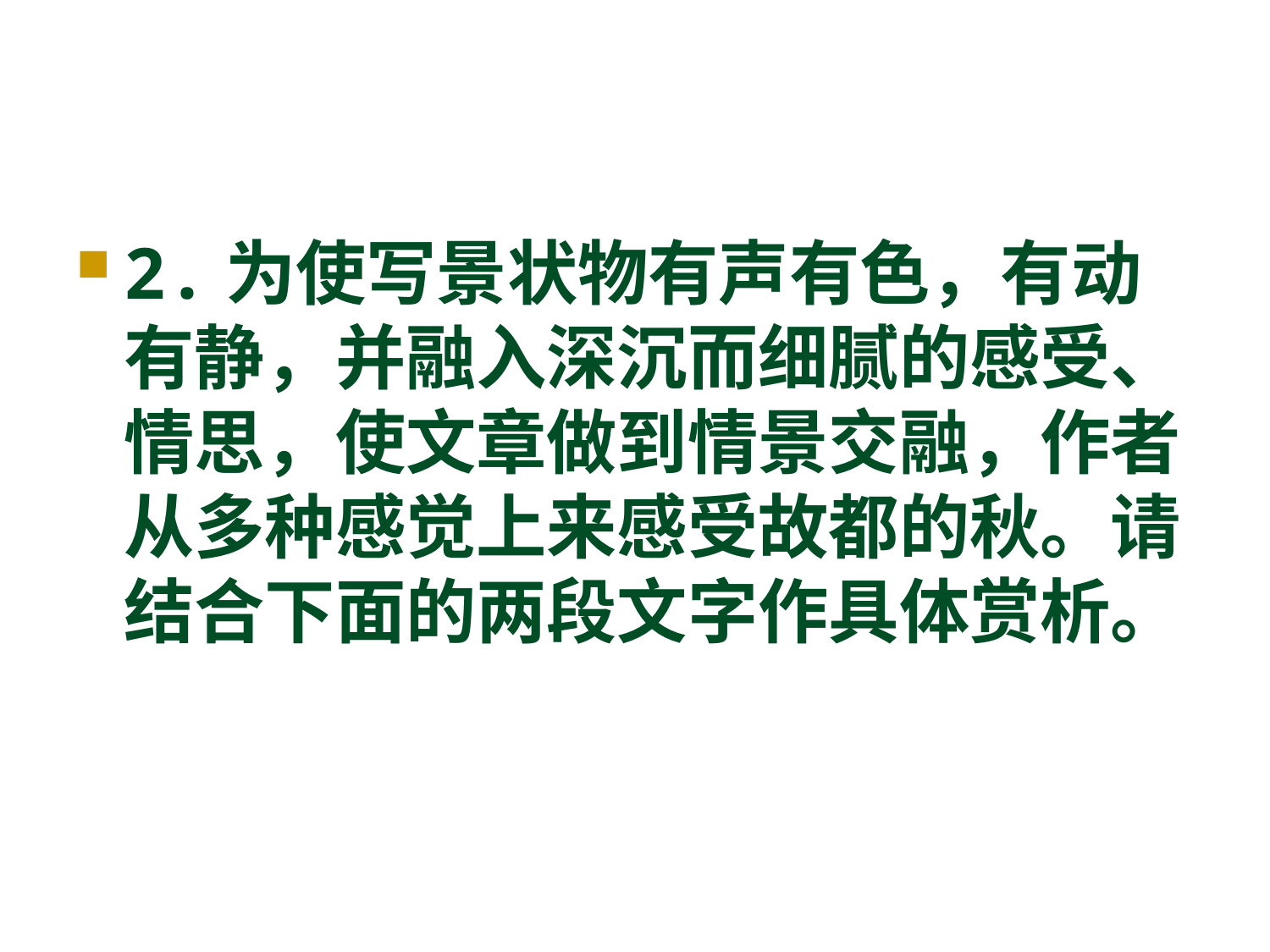

2.为使写景状物有声有色，有动有静，并融入深沉而细腻的感受、情思，使文章做到情景交融，作者从多种感觉上来感受故都的秋。请结合下面的两段文字作具体赏析。